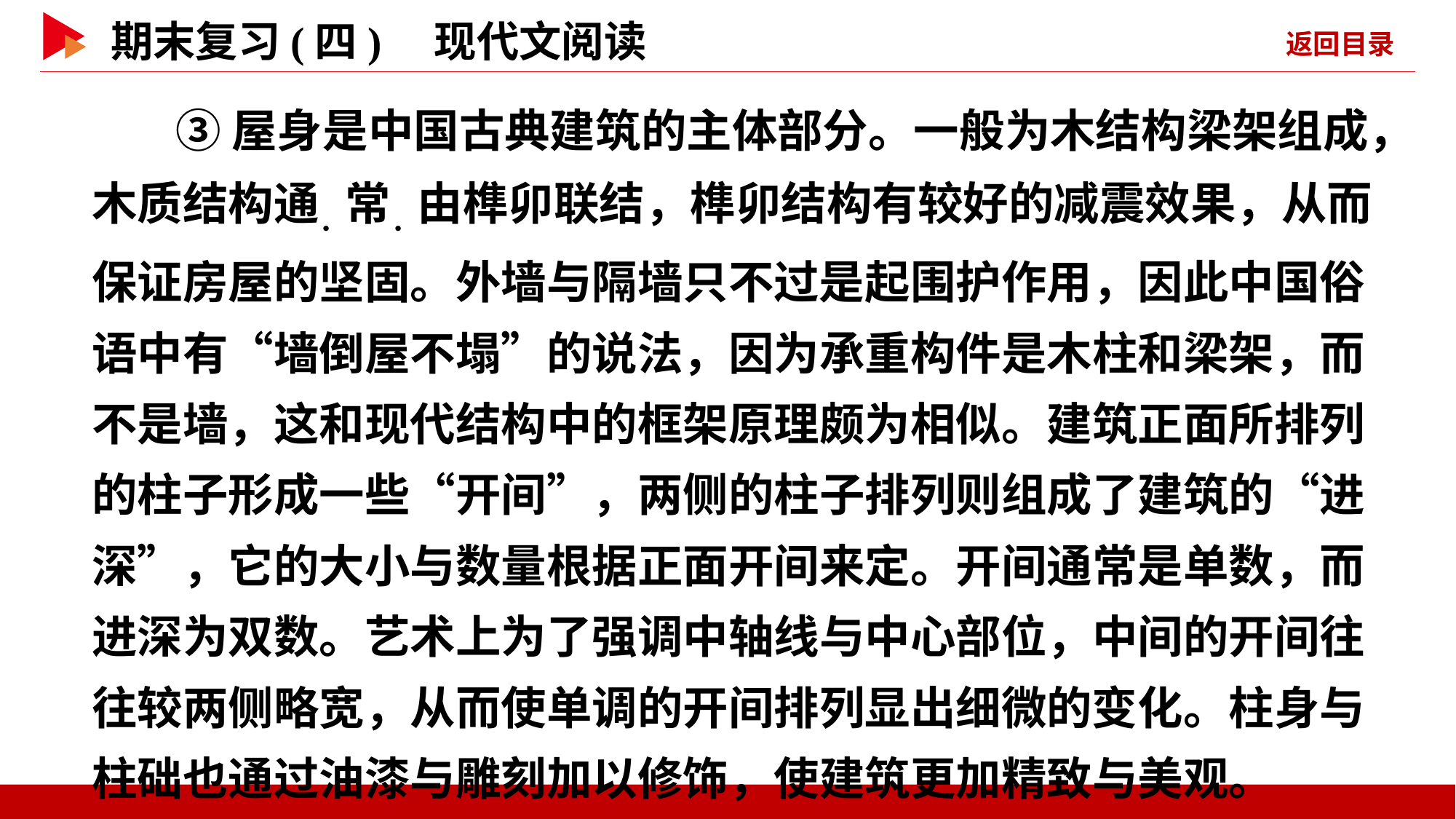

③屋身是中国古典建筑的主体部分。一般为木结构梁架组成，木质结构通．常．由榫卯联结，榫卯结构有较好的减震效果，从而保证房屋的坚固。外墙与隔墙只不过是起围护作用，因此中国俗语中有“墙倒屋不塌”的说法，因为承重构件是木柱和梁架，而不是墙，这和现代结构中的框架原理颇为相似。建筑正面所排列的柱子形成一些“开间”，两侧的柱子排列则组成了建筑的“进深”，它的大小与数量根据正面开间来定。开间通常是单数，而进深为双数。艺术上为了强调中轴线与中心部位，中间的开间往往较两侧略宽，从而使单调的开间排列显出细微的变化。柱身与柱础也通过油漆与雕刻加以修饰，使建筑更加精致与美观。